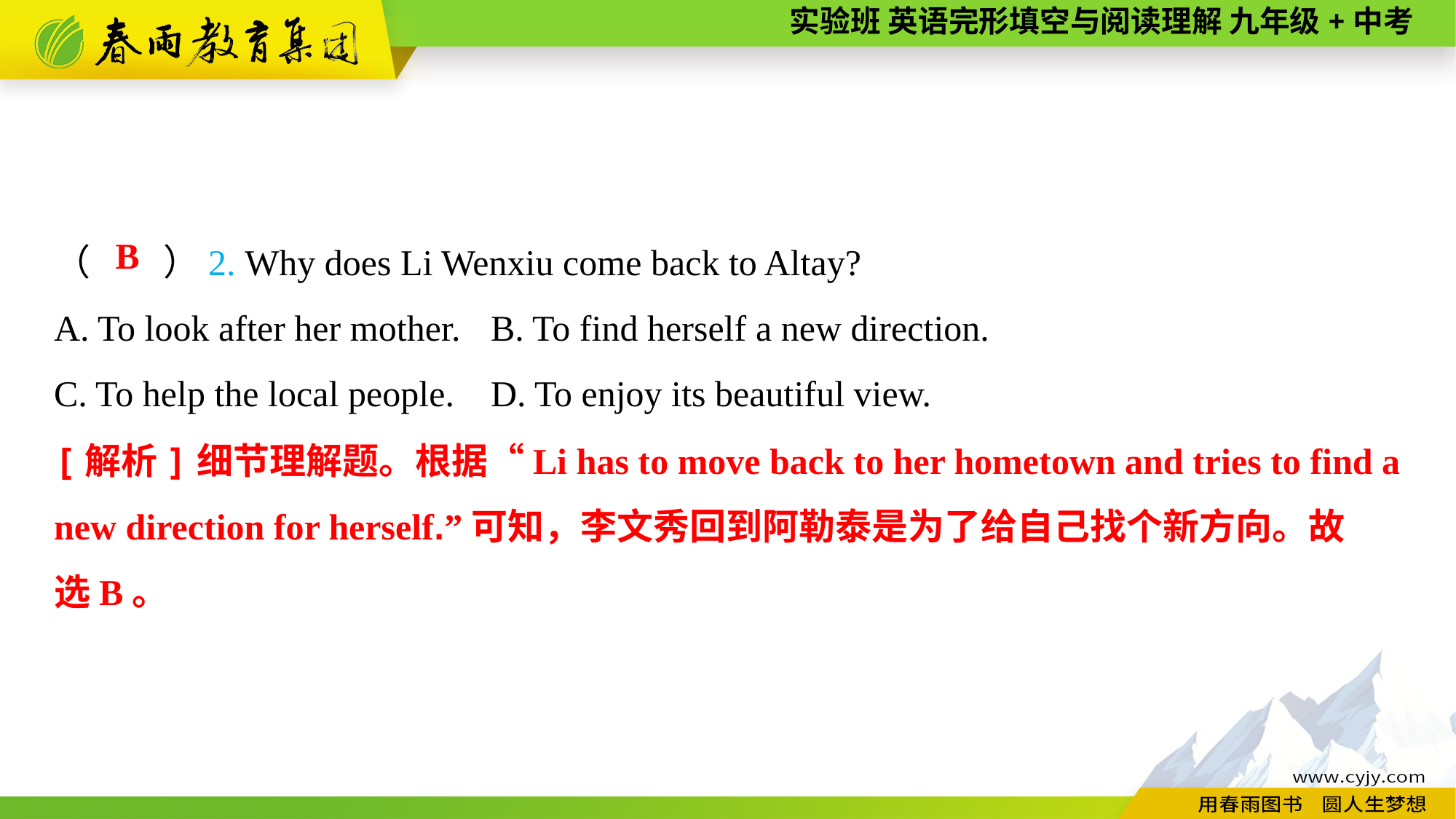

（　　）2. Why does Li Wenxiu come back to Altay?
A. To look after her mother.	B. To find herself a new direction.
C. To help the local people.	D. To enjoy its beautiful view.
B
[解析]细节理解题。根据“Li has to move back to her hometown and tries to find a new direction for herself.”可知，李文秀回到阿勒泰是为了给自己找个新方向。故
选B。